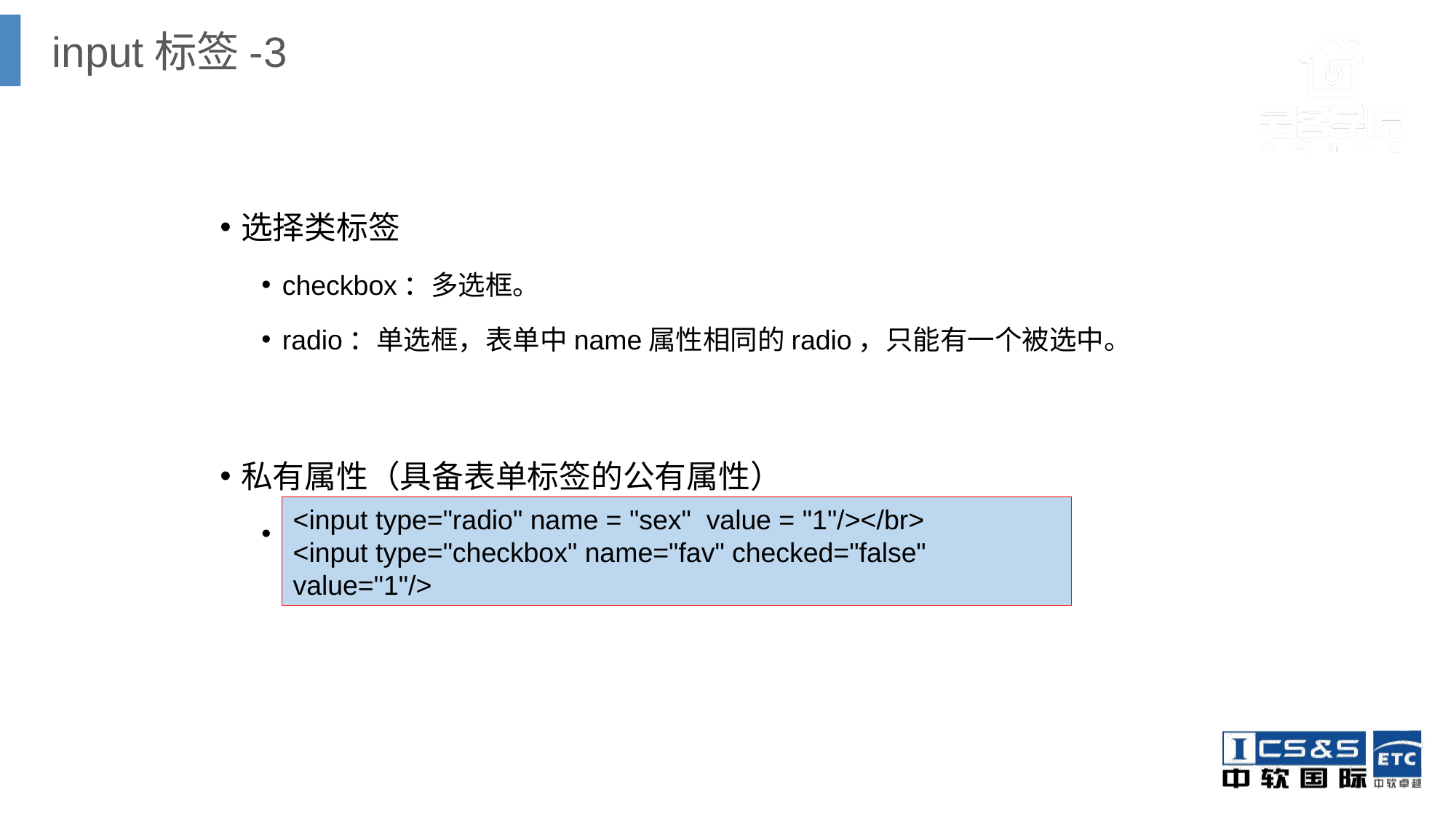

input标签-3
选择类标签
checkbox：多选框。
radio：单选框，表单中name属性相同的radio，只能有一个被选中。

私有属性（具备表单标签的公有属性）
checked：设定是否被选中，在html中只要声明此属性就被选中

<input type="radio" name = "sex"  value = "1"/></br>
<input type="checkbox" name="fav" checked="false" value="1"/>